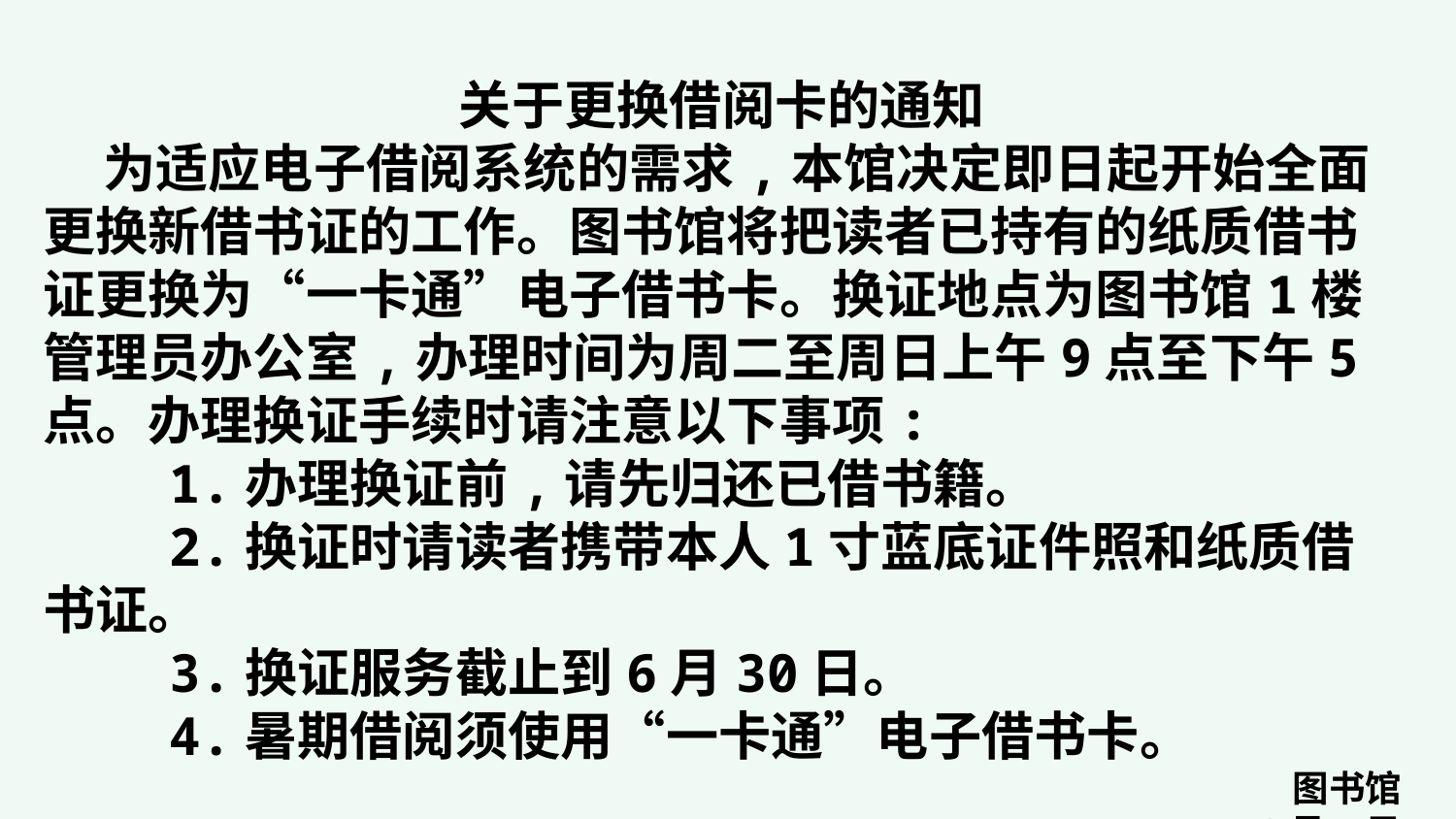

关于更换借阅卡的通知
    为适应电子借阅系统的需求,本馆决定即日起开始全面更换新借书证的工作。图书馆将把读者已持有的纸质借书证更换为“一卡通”电子借书卡。换证地点为图书馆1楼管理员办公室,办理时间为周二至周日上午9点至下午5点。办理换证手续时请注意以下事项:
    1.办理换证前,请先归还已借书籍。
    2.换证时请读者携带本人1寸蓝底证件照和纸质借书证。
    3.换证服务截止到6月30日。
    4.暑期借阅须使用“一卡通”电子借书卡。
图书馆
3月1日